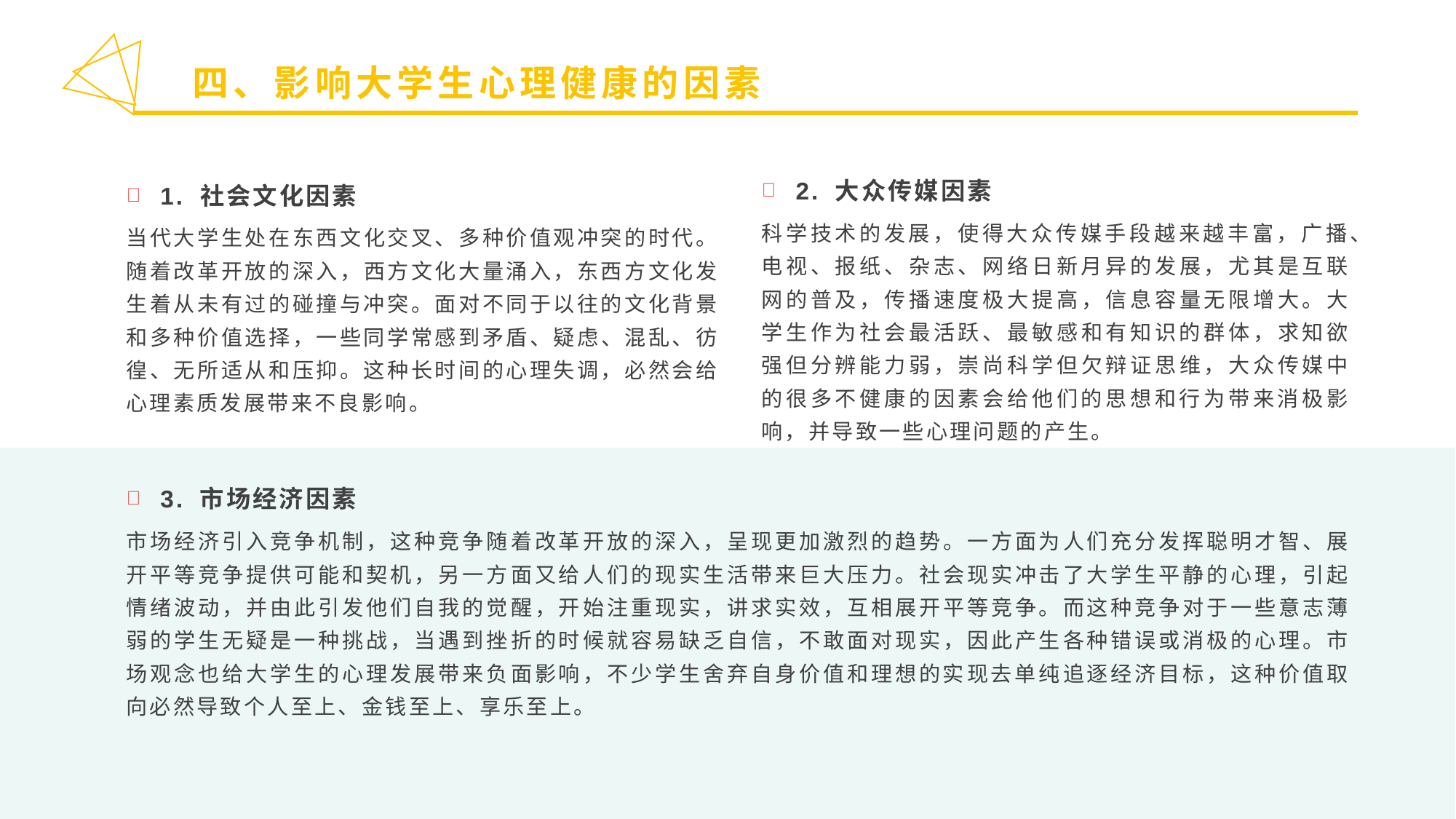

四、影响大学生心理健康的因素
2. 大众传媒因素
科学技术的发展，使得大众传媒手段越来越丰富，广播、电视、报纸、杂志、网络日新月异的发展，尤其是互联网的普及，传播速度极大提高，信息容量无限增大。大学生作为社会最活跃、最敏感和有知识的群体，求知欲强但分辨能力弱，崇尚科学但欠辩证思维，大众传媒中的很多不健康的因素会给他们的思想和行为带来消极影响，并导致一些心理问题的产生。
1. 社会文化因素
当代大学生处在东西文化交叉、多种价值观冲突的时代。随着改革开放的深入，西方文化大量涌入，东西方文化发生着从未有过的碰撞与冲突。面对不同于以往的文化背景和多种价值选择，一些同学常感到矛盾、疑虑、混乱、彷徨、无所适从和压抑。这种长时间的心理失调，必然会给心理素质发展带来不良影响。

3. 市场经济因素
市场经济引入竞争机制，这种竞争随着改革开放的深入，呈现更加激烈的趋势。一方面为人们充分发挥聪明才智、展开平等竞争提供可能和契机，另一方面又给人们的现实生活带来巨大压力。社会现实冲击了大学生平静的心理，引起情绪波动，并由此引发他们自我的觉醒，开始注重现实，讲求实效，互相展开平等竞争。而这种竞争对于一些意志薄弱的学生无疑是一种挑战，当遇到挫折的时候就容易缺乏自信，不敢面对现实，因此产生各种错误或消极的心理。市场观念也给大学生的心理发展带来负面影响，不少学生舍弃自身价值和理想的实现去单纯追逐经济目标，这种价值取向必然导致个人至上、金钱至上、享乐至上。